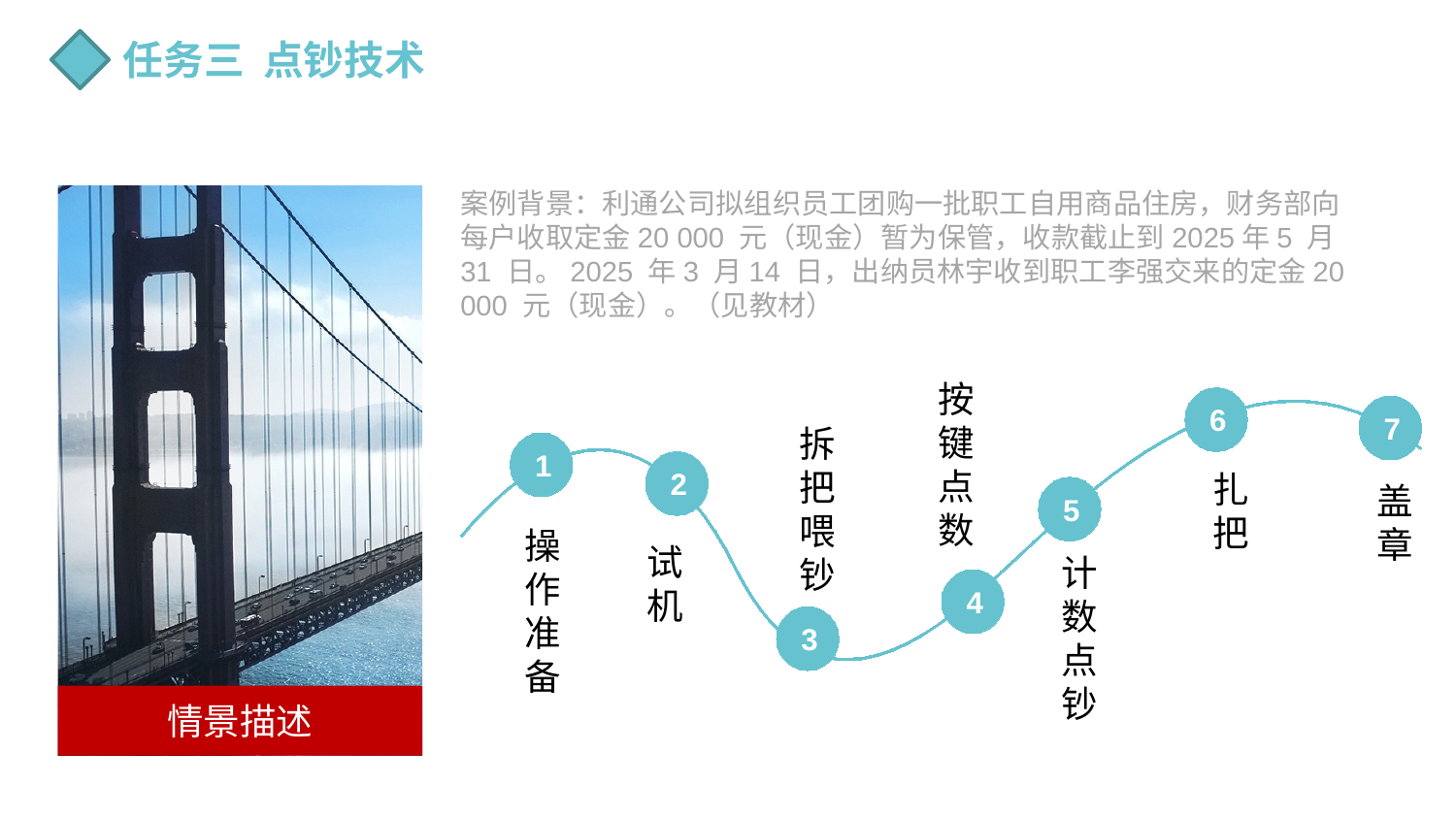

任务三  点钞技术

案例背景：利通公司拟组织员工团购一批职工自用商品住房，财务部向每户收取定金20 000 元（现金）暂为保管，收款截止到2025年5 月31 日。2025 年3 月14 日，出纳员林宇收到职工李强交来的定金20 000 元（现金）。（见教材）

情景描述
按键点数

6

7

拆把喂钞

1

2
扎把
盖章

5
操作准备
试机
计数点钞

4

3